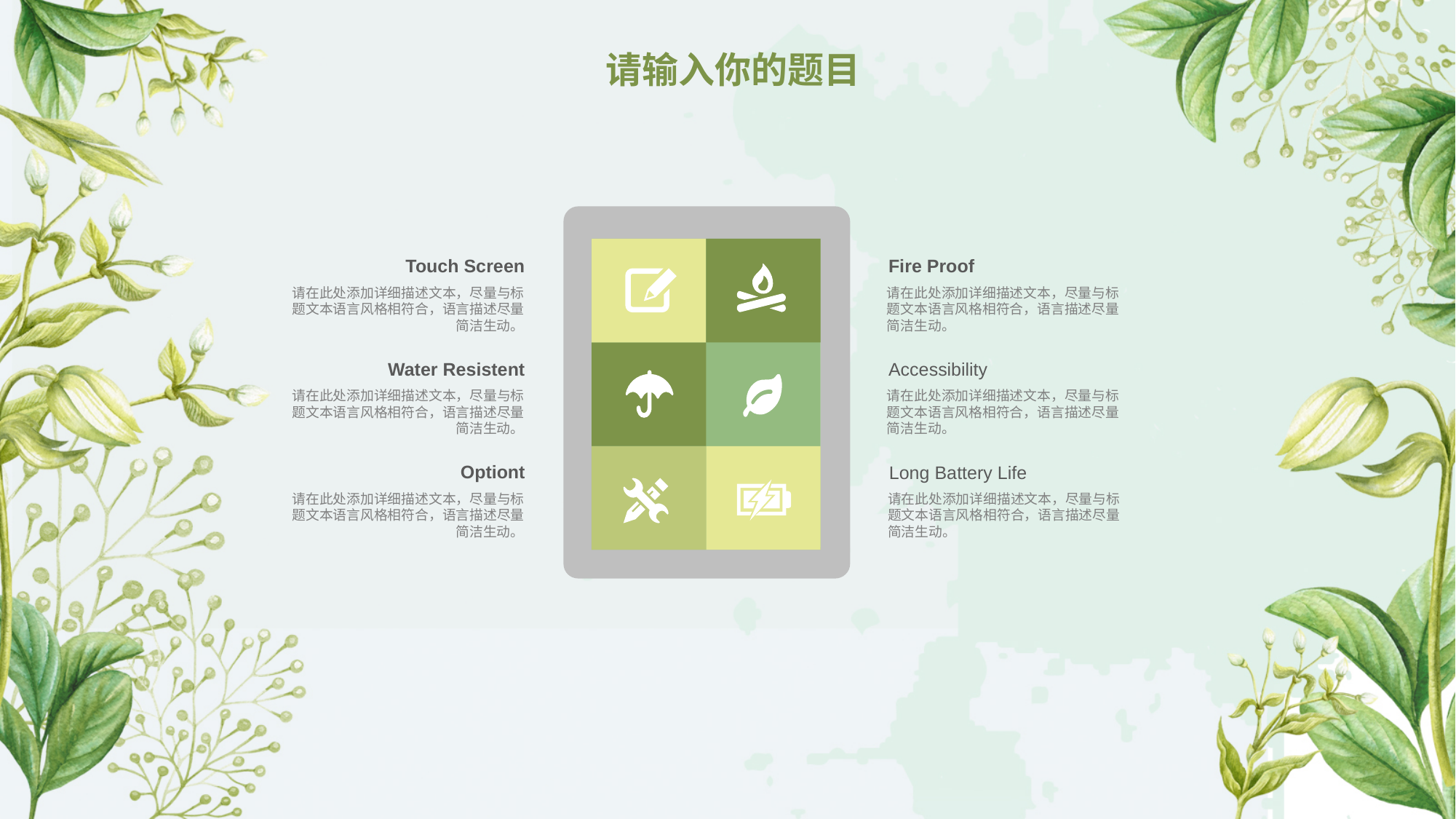

Touch Screen
请在此处添加详细描述文本，尽量与标题文本语言风格相符合，语言描述尽量简洁生动。
Fire Proof
请在此处添加详细描述文本，尽量与标题文本语言风格相符合，语言描述尽量简洁生动。

Water Resistent
请在此处添加详细描述文本，尽量与标题文本语言风格相符合，语言描述尽量简洁生动。
Accessibility
请在此处添加详细描述文本，尽量与标题文本语言风格相符合，语言描述尽量简洁生动。

Optiont
请在此处添加详细描述文本，尽量与标题文本语言风格相符合，语言描述尽量简洁生动。
Long Battery Life
请在此处添加详细描述文本，尽量与标题文本语言风格相符合，语言描述尽量简洁生动。